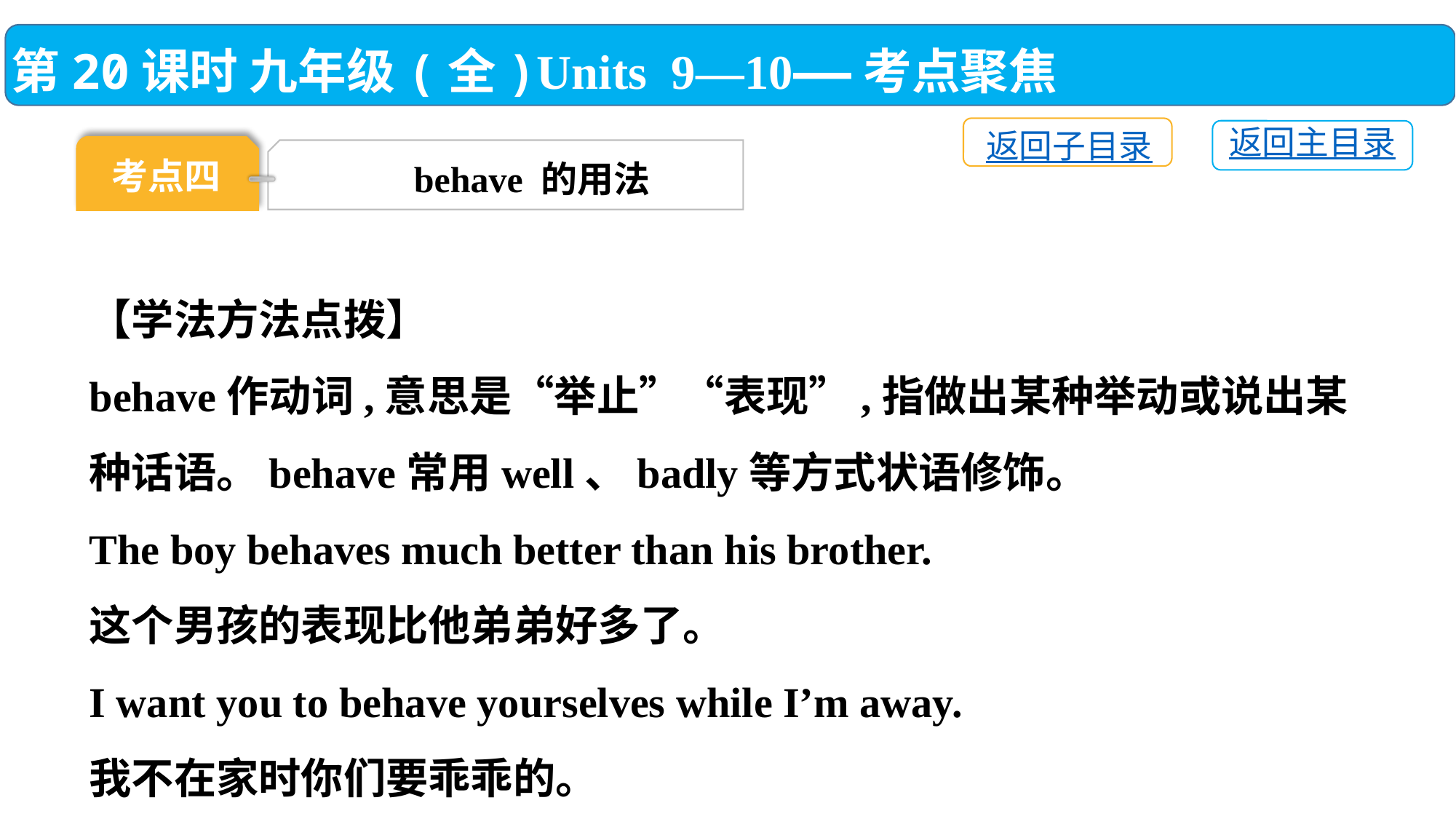

第20课时 九年级(全)Units  9—10——考点聚焦

返回子目录
返回主目录
考点四
behave 的用法

【学法方法点拨】
behave作动词,意思是“举止”“表现”,指做出某种举动或说出某种话语。behave常用well、badly等方式状语修饰。
The boy behaves much better than his brother.
这个男孩的表现比他弟弟好多了。
I want you to behave yourselves while I’m away.
我不在家时你们要乖乖的。